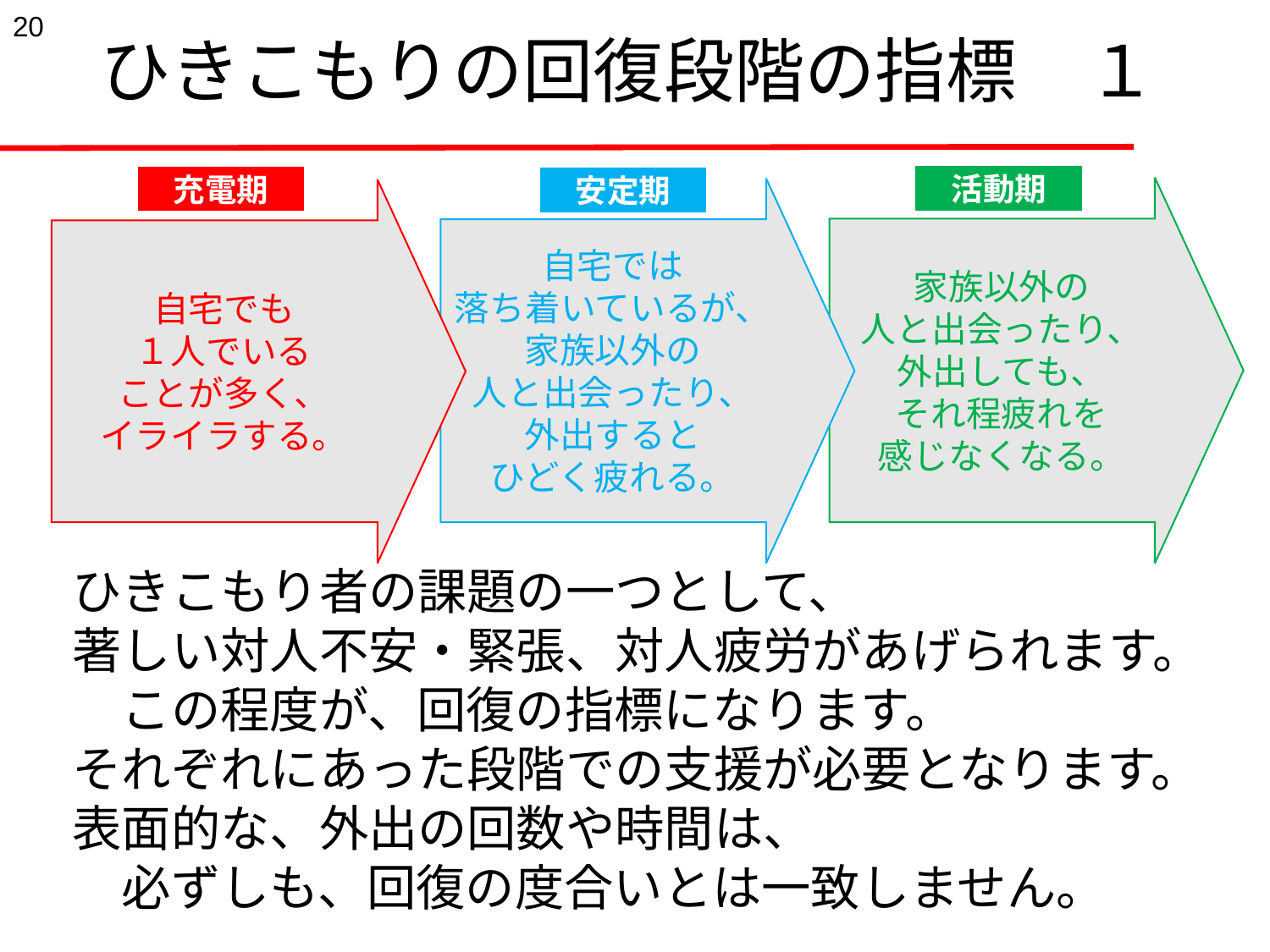

20
# ひきこもりの回復段階の指標　１
活動期
充電期
安定期
家族以外の
人と出会ったり、
外出しても、
それ程疲れを
感じなくなる。
自宅では
落ち着いているが、
家族以外の
人と出会ったり、
外出すると
ひどく疲れる。
自宅でも
１人でいる
ことが多く、
イライラする。
ひきこもり者の課題の一つとして、
著しい対人不安・緊張、対人疲労があげられます。
　この程度が、回復の指標になります。
それぞれにあった段階での支援が必要となります。
表面的な、外出の回数や時間は、
　必ずしも、回復の度合いとは一致しません。